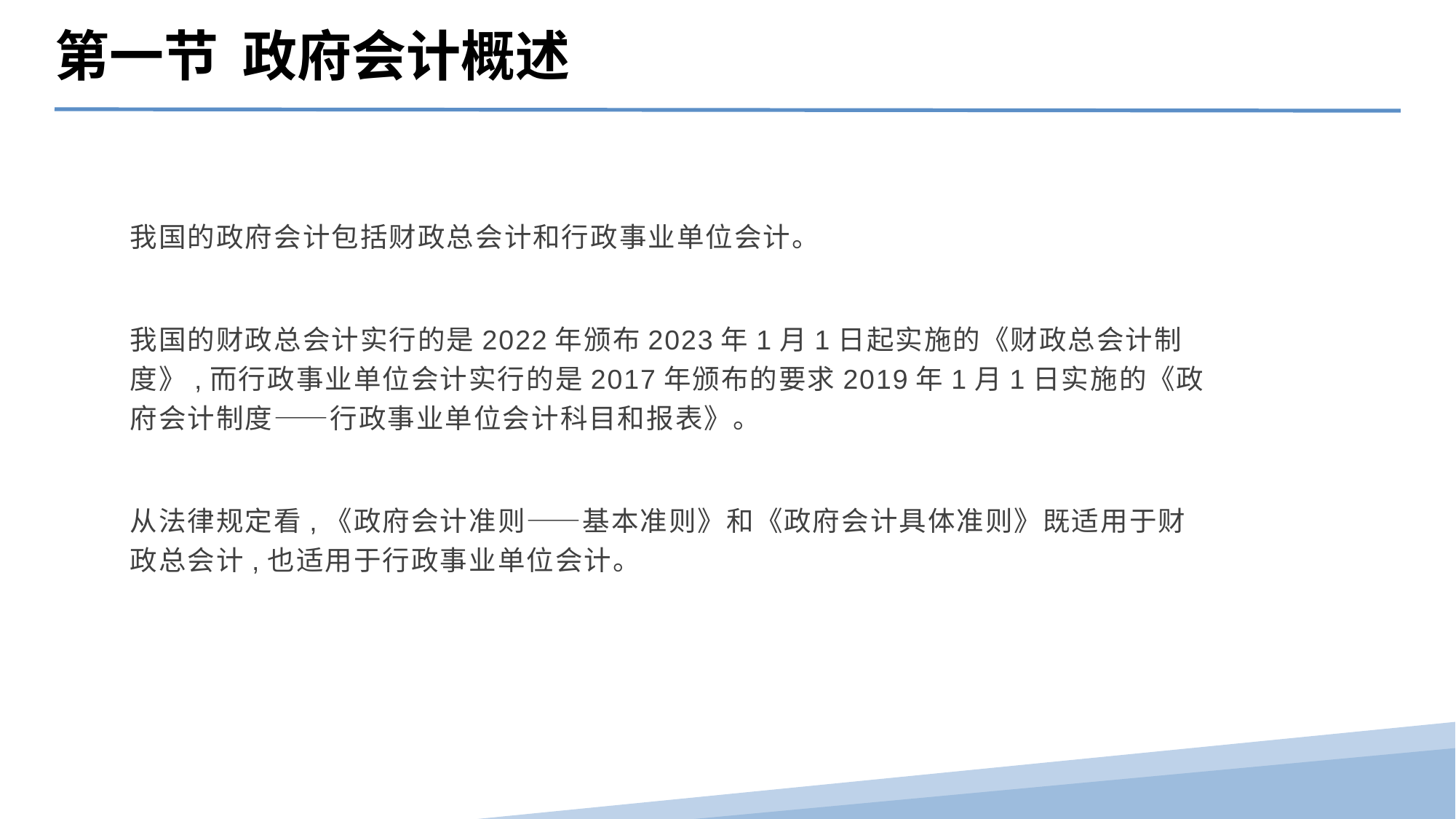

第一节  政府会计概述
我国的政府会计包括财政总会计和行政事业单位会计。

我国的财政总会计实行的是2022年颁布2023年1月1日起实施的《财政总会计制度》,而行政事业单位会计实行的是2017年颁布的要求2019年1月1日实施的《政府会计制度——行政事业单位会计科目和报表》。

从法律规定看,《政府会计准则——基本准则》和《政府会计具体准则》既适用于财政总会计,也适用于行政事业单位会计。